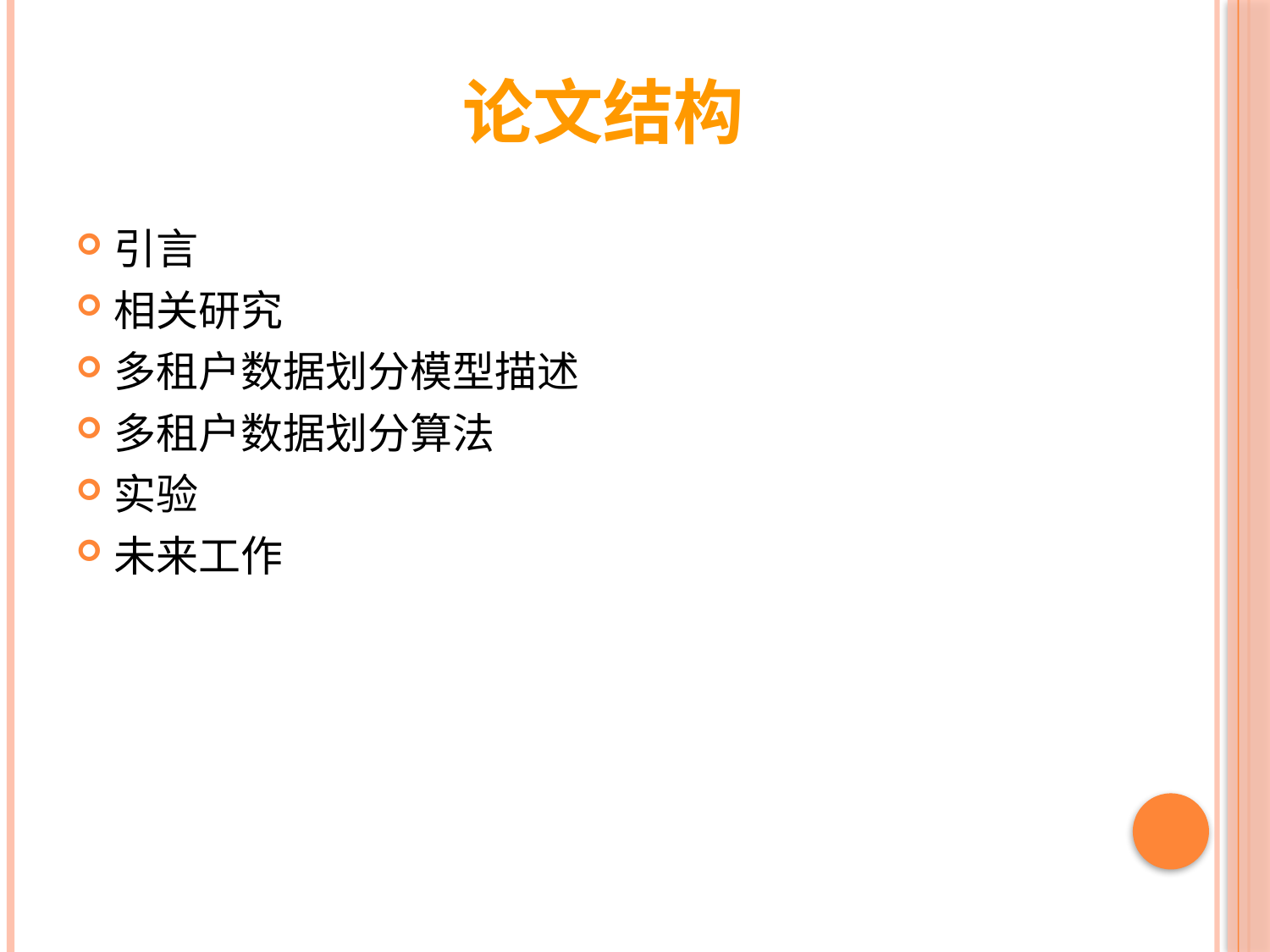

# 论文结构
引言
相关研究
多租户数据划分模型描述
多租户数据划分算法
实验
未来工作